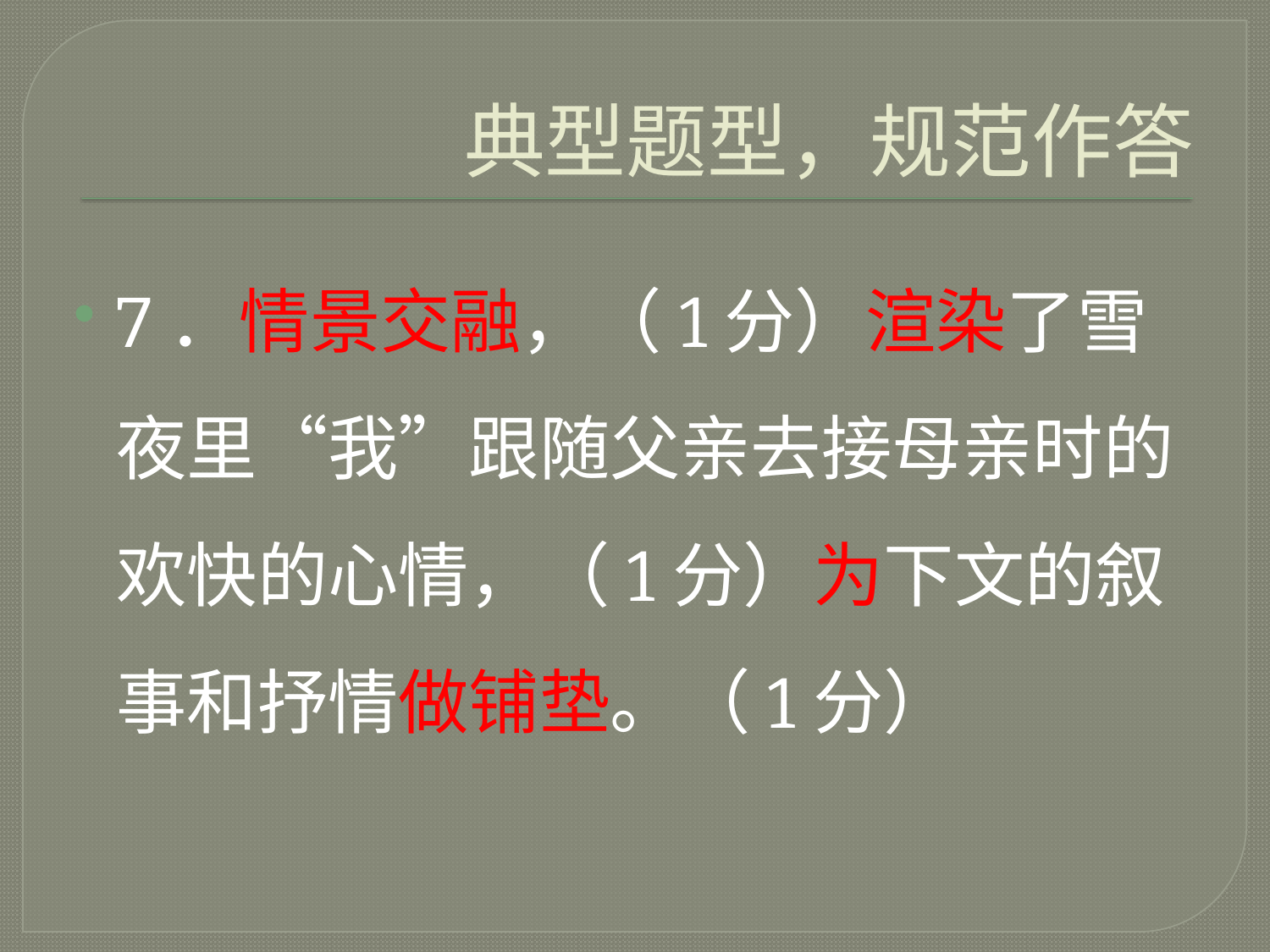

# 典型题型，规范作答
7．情景交融，（1分）渲染了雪夜里“我”跟随父亲去接母亲时的欢快的心情，（1分）为下文的叙事和抒情做铺垫。（1分）